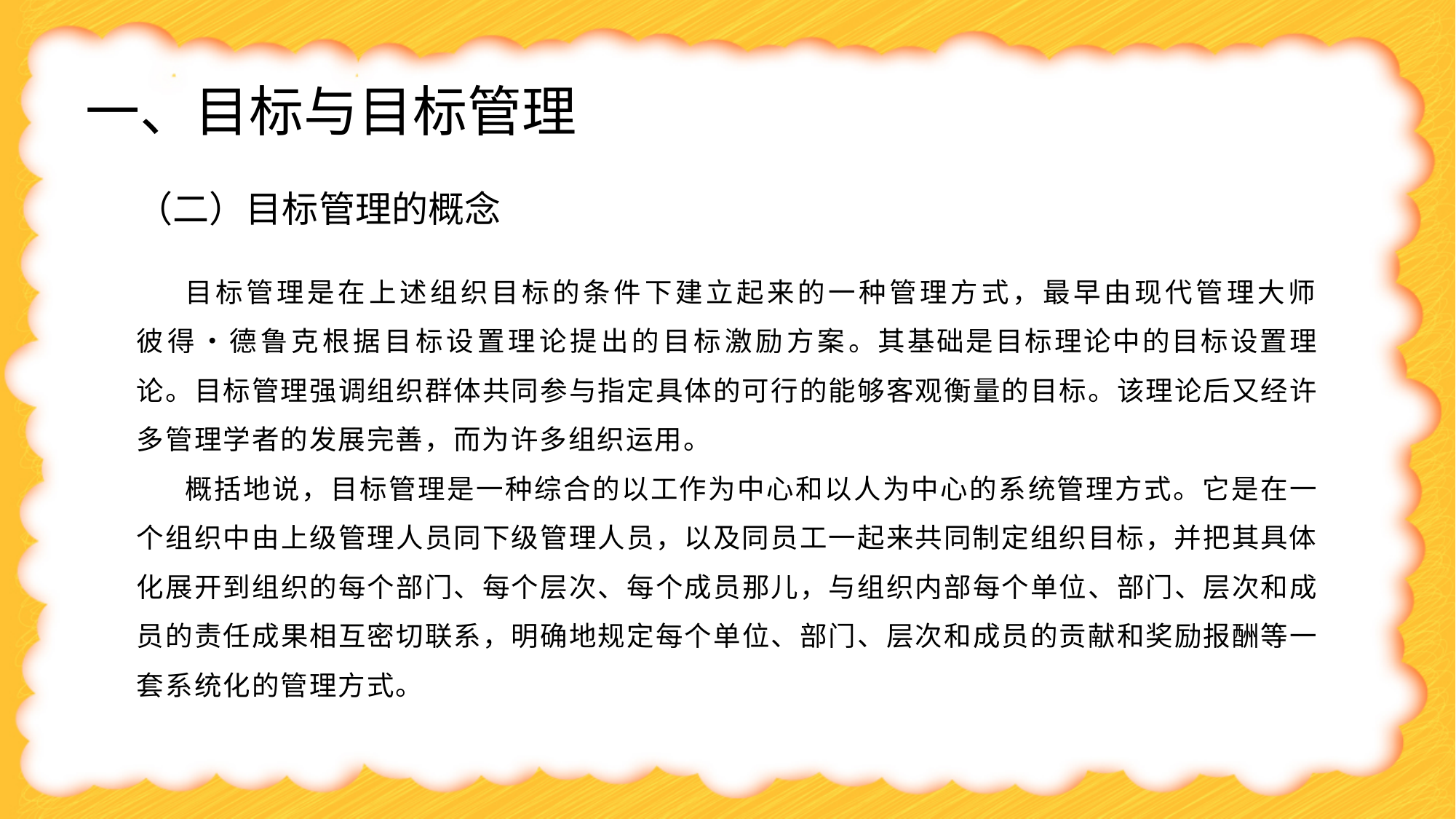

一、目标与目标管理
（二）目标管理的概念
目标管理是在上述组织目标的条件下建立起来的一种管理方式，最早由现代管理大师彼得•德鲁克根据目标设置理论提出的目标激励方案。其基础是目标理论中的目标设置理论。目标管理强调组织群体共同参与指定具体的可行的能够客观衡量的目标。该理论后又经许多管理学者的发展完善，而为许多组织运用。
概括地说，目标管理是一种综合的以工作为中心和以人为中心的系统管理方式。它是在一个组织中由上级管理人员同下级管理人员，以及同员工一起来共同制定组织目标，并把其具体化展开到组织的每个部门、每个层次、每个成员那儿，与组织内部每个单位、部门、层次和成员的责任成果相互密切联系，明确地规定每个单位、部门、层次和成员的贡献和奖励报酬等一套系统化的管理方式。